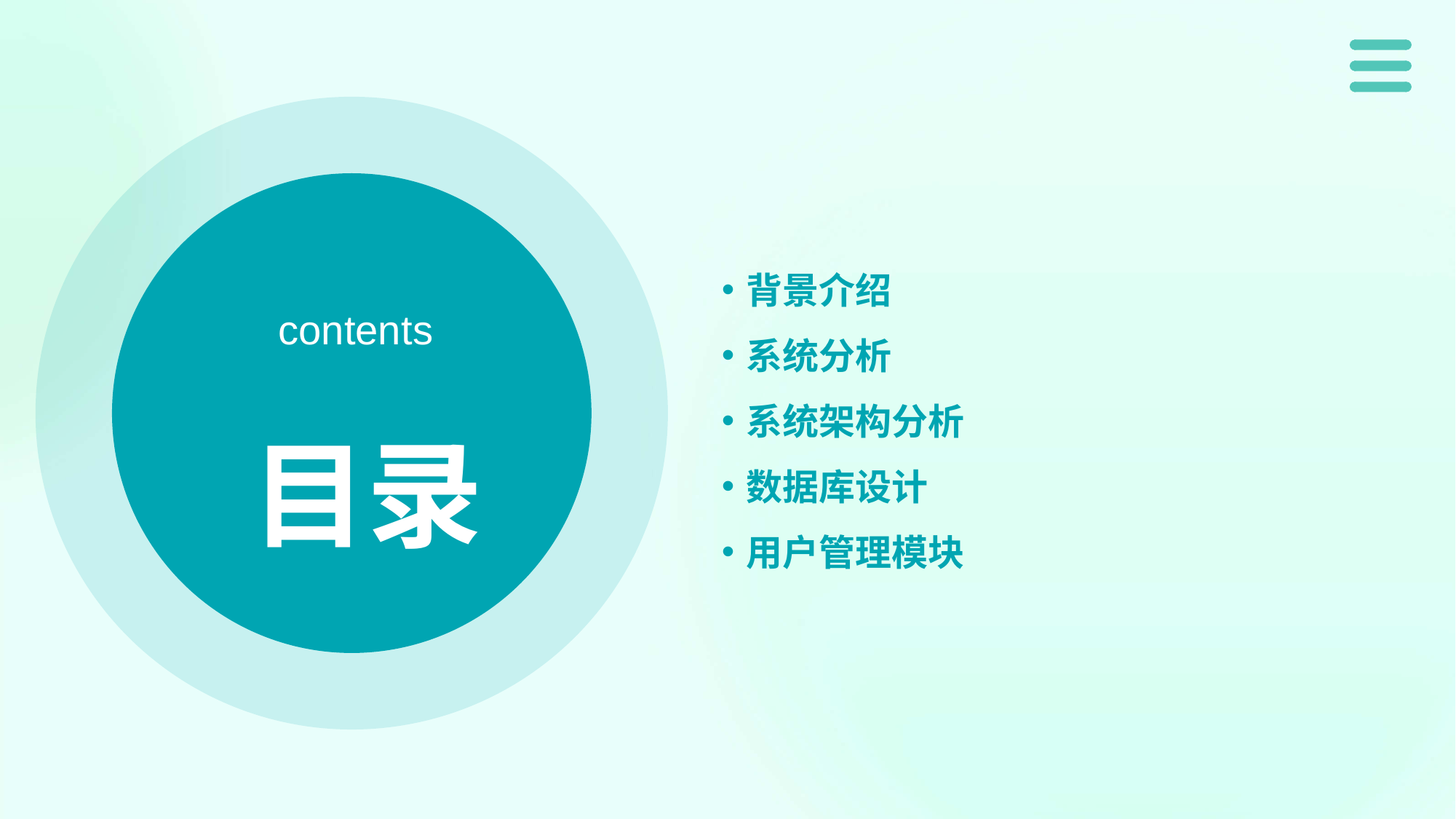

背景介绍
系统分析
系统架构分析
数据库设计
用户管理模块

contents
目录